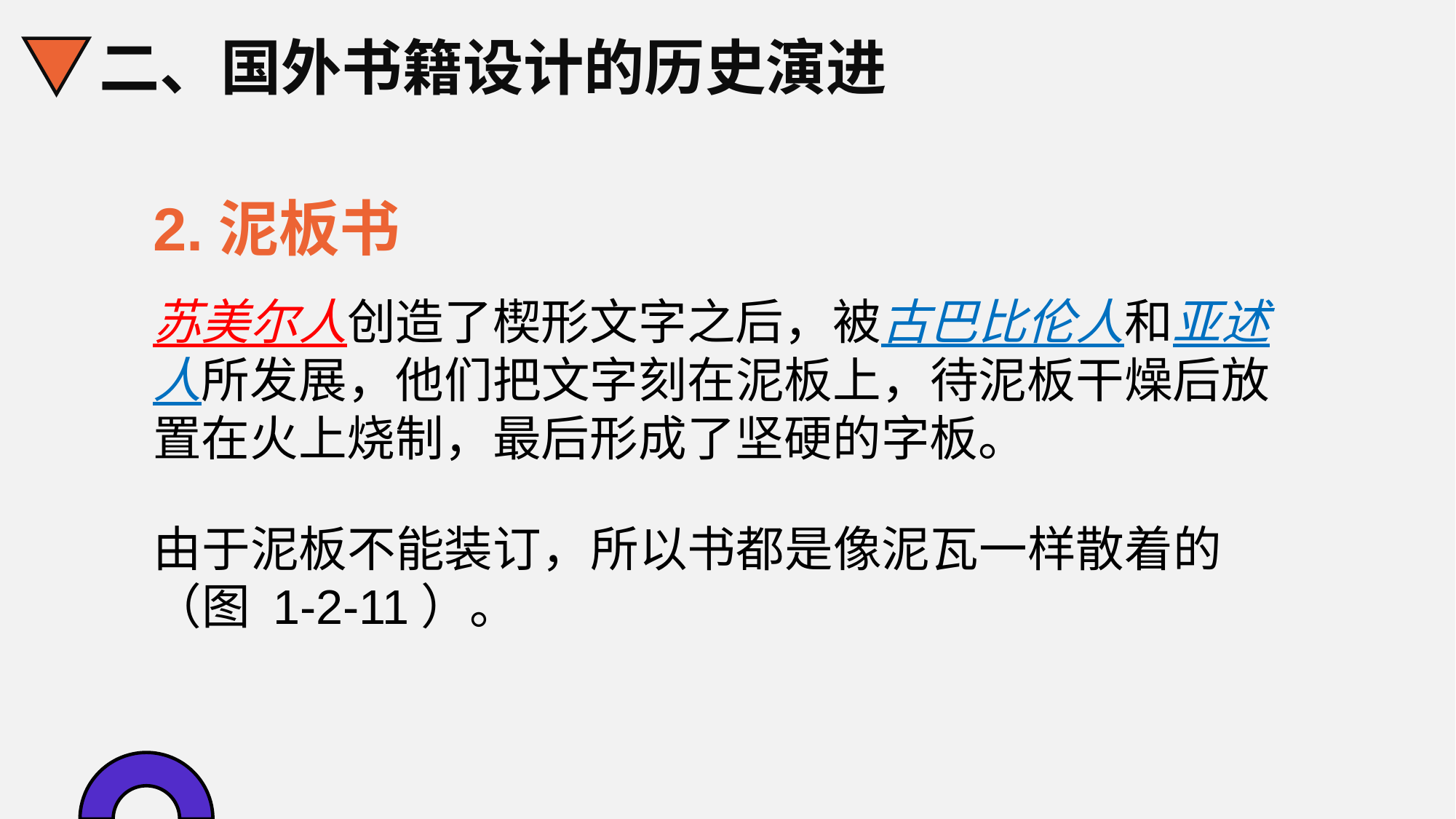

二、国外书籍设计的历史演进

2.泥板书
苏美尔人创造了楔形文字之后，被古巴比伦人和亚述人所发展，他们把文字刻在泥板上，待泥板干燥后放置在火上烧制，最后形成了坚硬的字板。
由于泥板不能装订，所以书都是像泥瓦一样散着的
（图 1-2-11）。